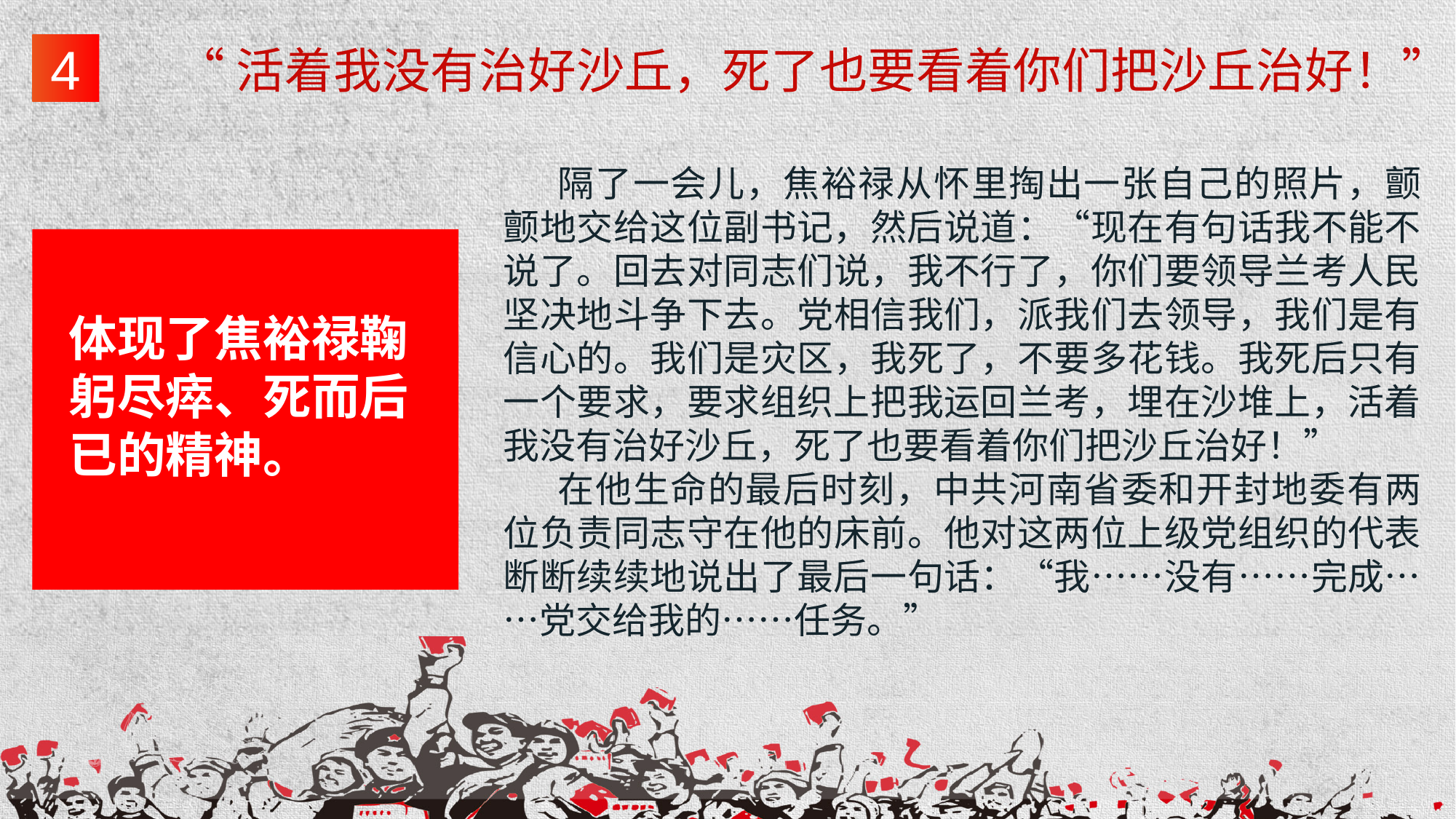

“活着我没有治好沙丘，死了也要看着你们把沙丘治好！”
4
隔了一会儿，焦裕禄从怀里掏出一张自己的照片，颤颤地交给这位副书记，然后说道：“现在有句话我不能不说了。回去对同志们说，我不行了，你们要领导兰考人民坚决地斗争下去。党相信我们，派我们去领导，我们是有信心的。我们是灾区，我死了，不要多花钱。我死后只有一个要求，要求组织上把我运回兰考，埋在沙堆上，活着我没有治好沙丘，死了也要看着你们把沙丘治好！”
在他生命的最后时刻，中共河南省委和开封地委有两位负责同志守在他的床前。他对这两位上级党组织的代表断断续续地说出了最后一句话：“我……没有……完成……党交给我的……任务。”

体现了焦裕禄鞠躬尽瘁、死而后已的精神。